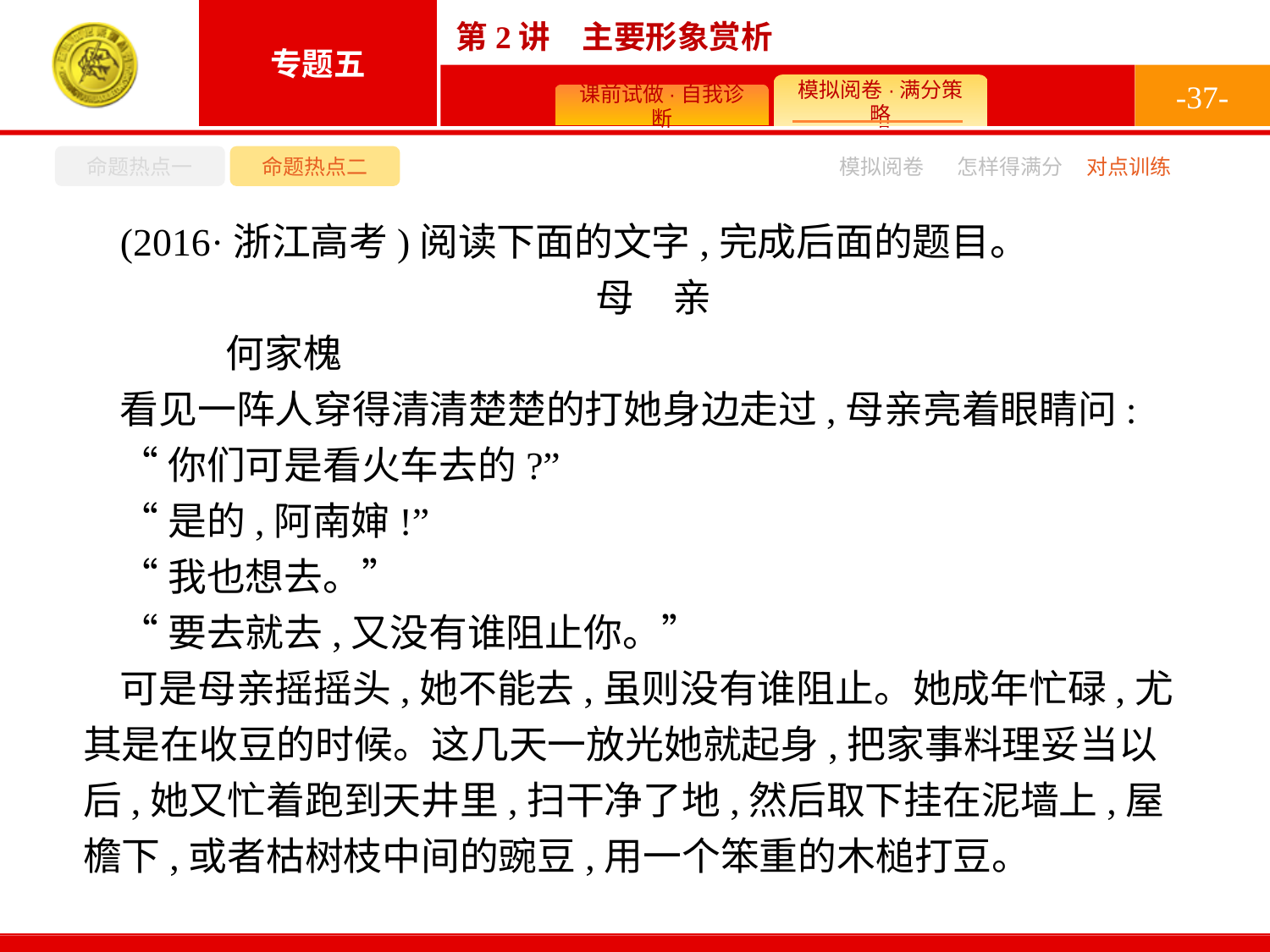

-37-
命题热点一
命题热点二
怎样得满分
模拟阅卷
对点训练
(2016·浙江高考)阅读下面的文字,完成后面的题目。
母　亲
	何家槐
看见一阵人穿得清清楚楚的打她身边走过,母亲亮着眼睛问:
“你们可是看火车去的?”
“是的,阿南婶!”
“我也想去。”
“要去就去,又没有谁阻止你。”
可是母亲摇摇头,她不能去,虽则没有谁阻止。她成年忙碌,尤其是在收豆的时候。这几天一放光她就起身,把家事料理妥当以后,她又忙着跑到天井里,扫干净了地,然后取下挂在泥墙上,屋檐下,或者枯树枝中间的豌豆,用一个笨重的木槌打豆。